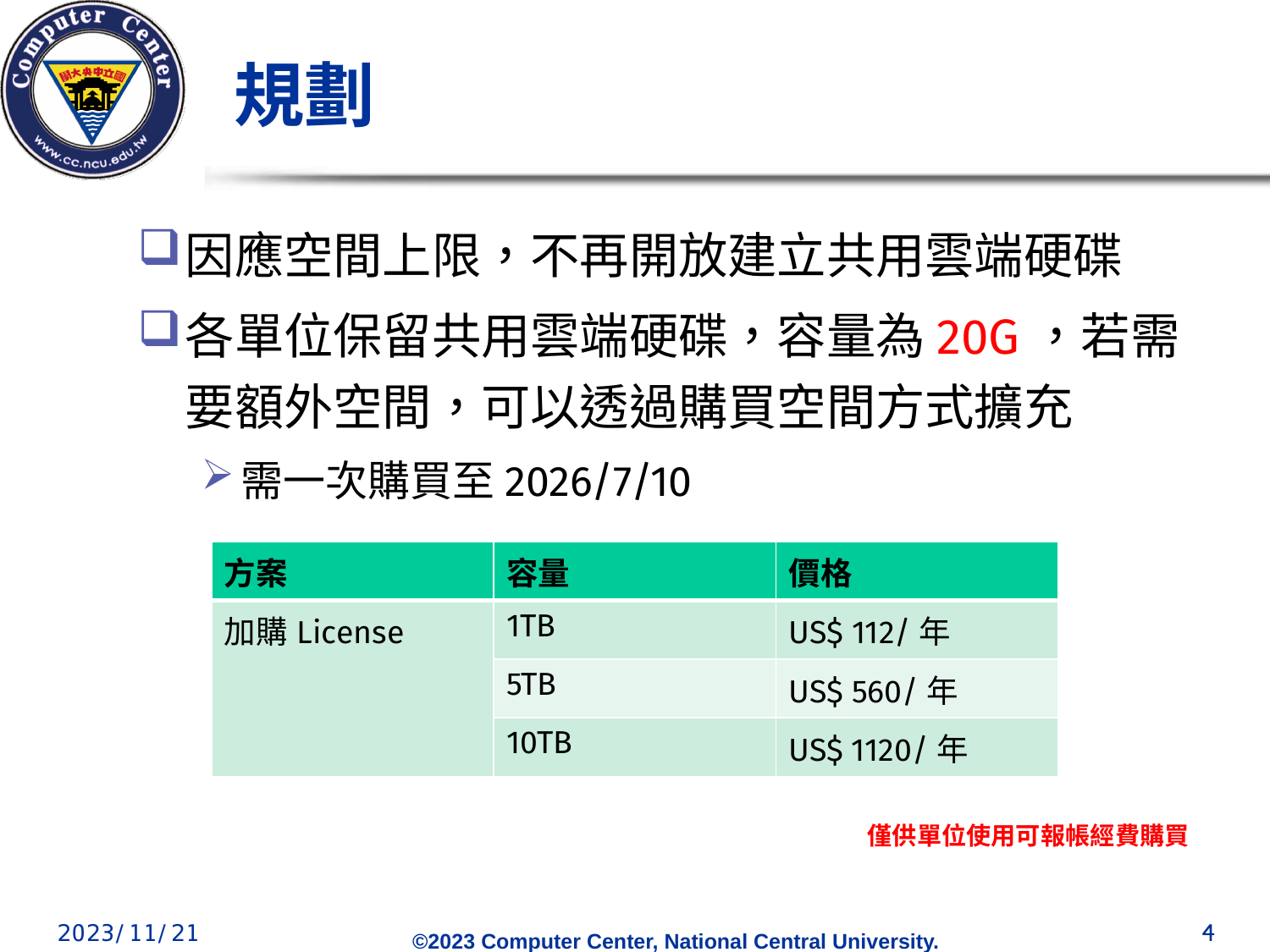

# 規劃
因應空間上限，不再開放建立共用雲端硬碟
各單位保留共用雲端硬碟，容量為20G，若需要額外空間，可以透過購買空間方式擴充
需一次購買至2026/7/10

| 方案 | 容量 | 價格 |
| --- | --- | --- |
| 加購License | 1TB | US$ 112/年 |
|  | 5TB | US$ 560/年 |
|  | 10TB | US$ 1120/年 |
僅供單位使用可報帳經費購買
2023/11/21
4